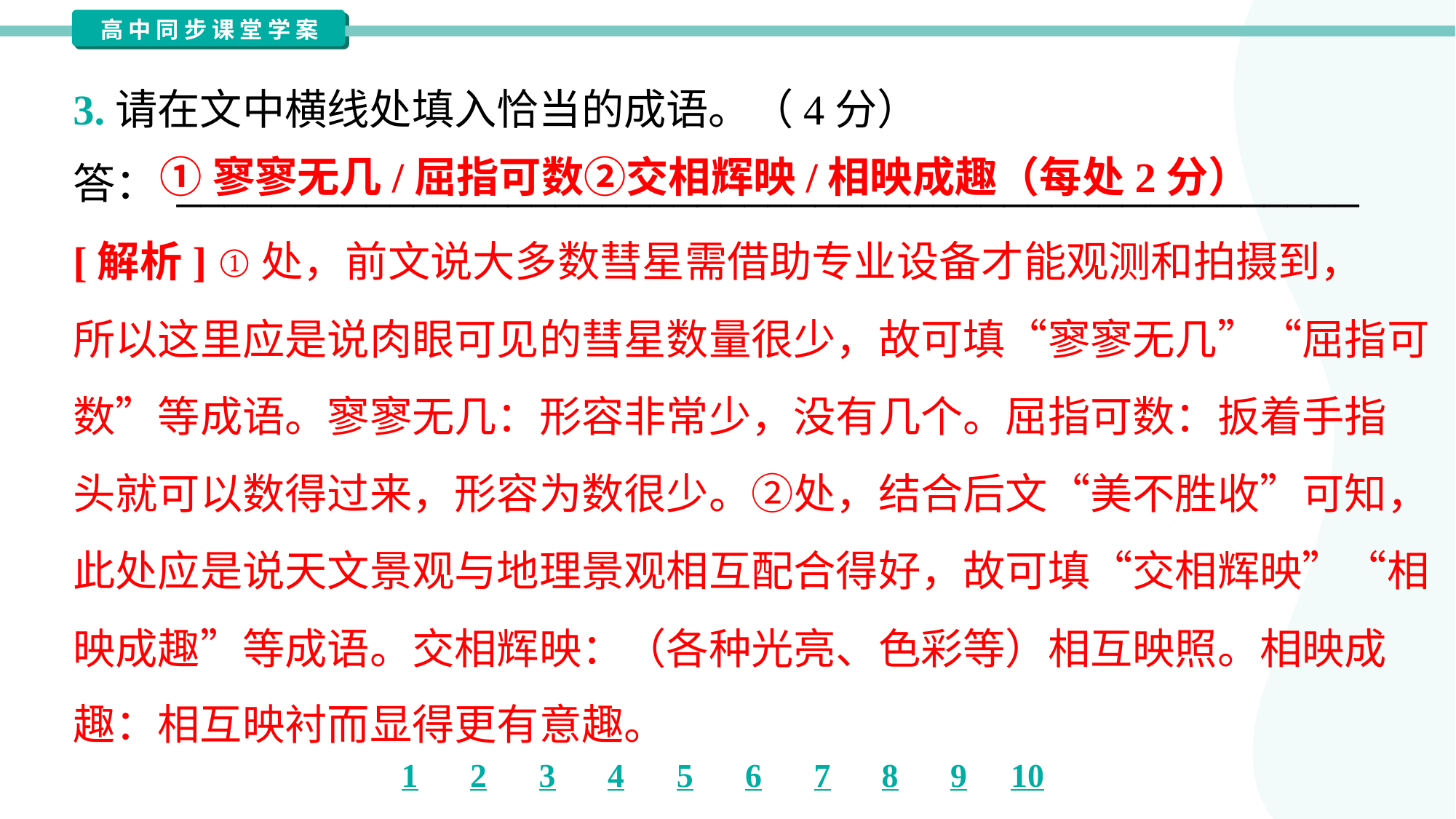

3.请在文中横线处填入恰当的成语。（4分）
答： __________________________________________________
①寥寥无几/屈指可数②交相辉映/相映成趣（每处2分）
[解析] ①处，前文说大多数彗星需借助专业设备才能观测和拍摄到，
所以这里应是说肉眼可见的彗星数量很少，故可填“寥寥无几”“屈指可
数”等成语。寥寥无几：形容非常少，没有几个。屈指可数：扳着手指
头就可以数得过来，形容为数很少。②处，结合后文“美不胜收”可知，
此处应是说天文景观与地理景观相互配合得好，故可填“交相辉映”“相
映成趣”等成语。交相辉映：（各种光亮、色彩等）相互映照。相映成
趣：相互映衬而显得更有意趣。